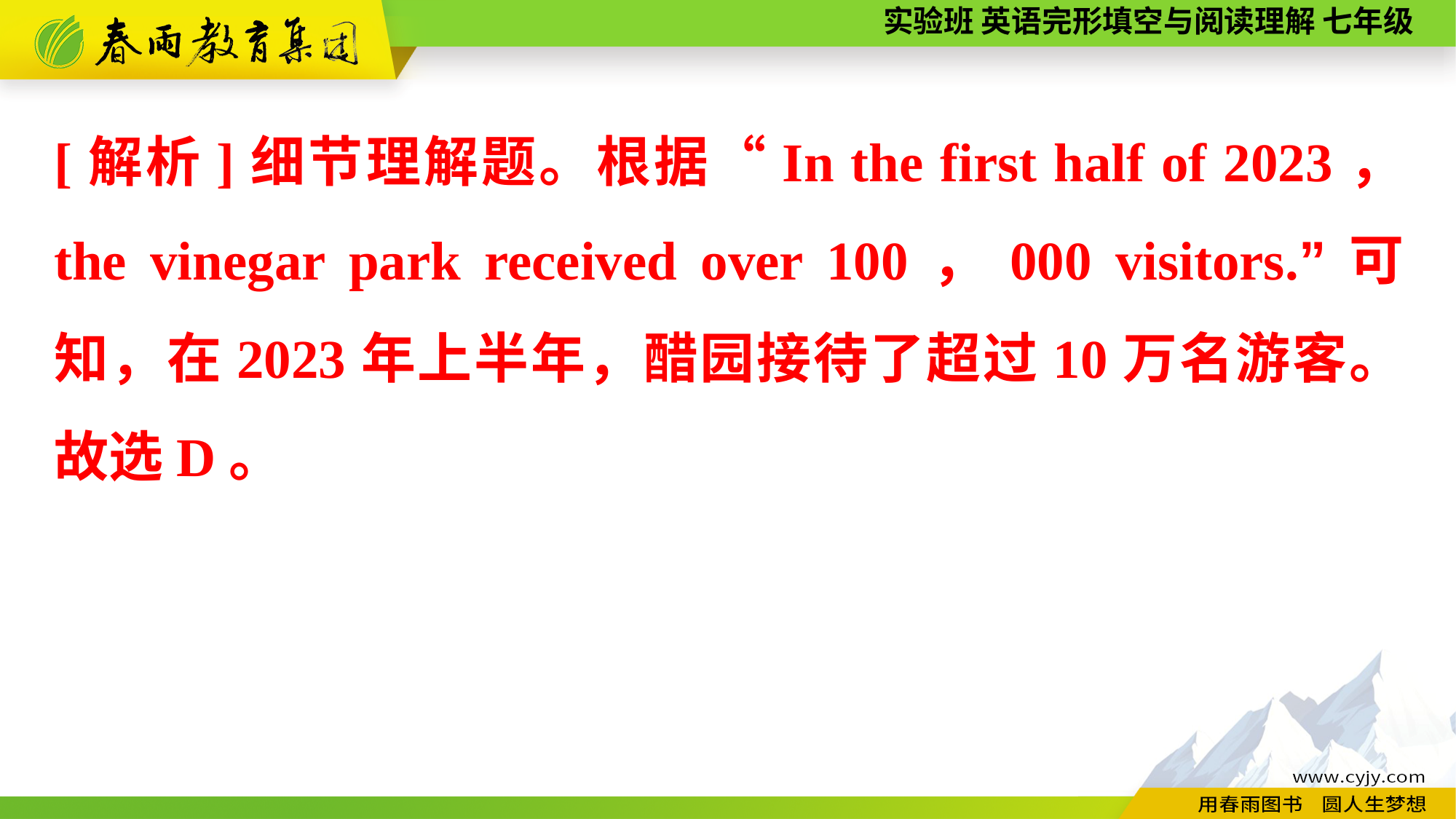

[解析]细节理解题。根据“In the first half of 2023， the vinegar park received over 100，000 visitors.”可知，在2023年上半年，醋园接待了超过10万名游客。故选D。